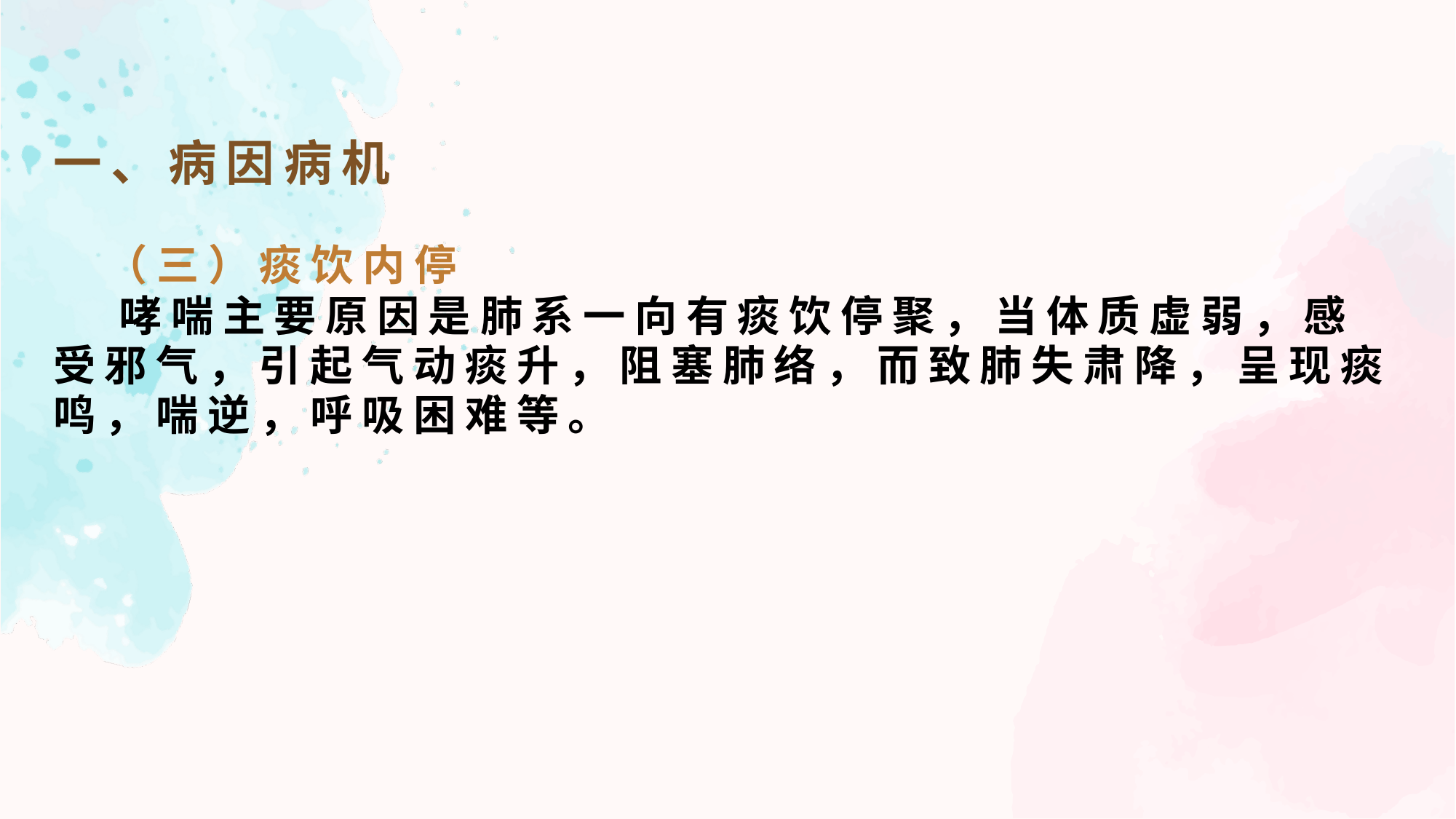

一、病因病机

  （三）痰饮内停
   哮喘主要原因是肺系一向有痰饮停聚，当体质虚弱，感受邪气，引起气动痰升，阻塞肺络，而致肺失肃降，呈现痰鸣，喘逆，呼吸困难等。